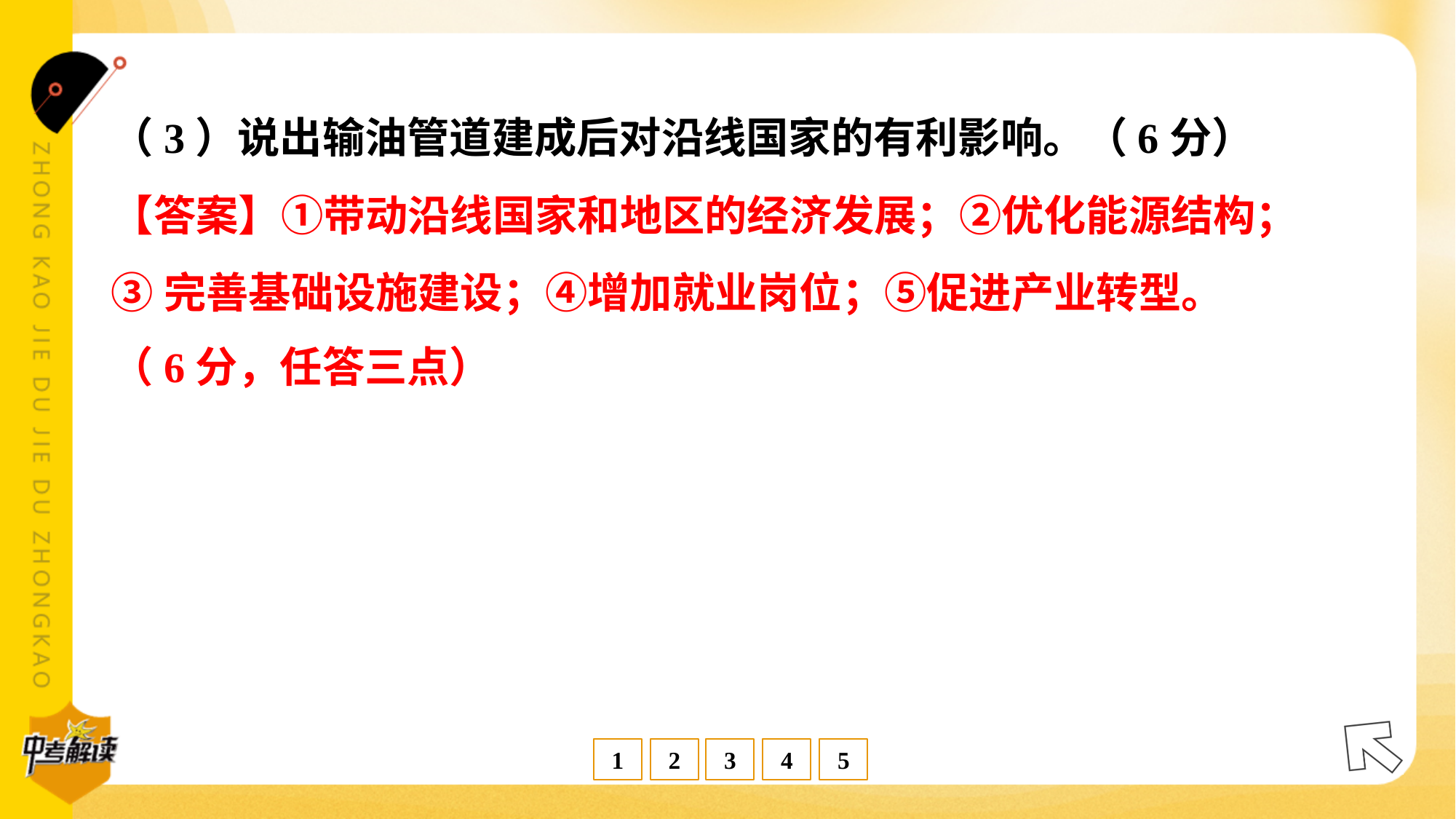

（3）说出输油管道建成后对沿线国家的有利影响。（6分）
【答案】①带动沿线国家和地区的经济发展；②优化能源结构；
③完善基础设施建设；④增加就业岗位；⑤促进产业转型。
（6分，任答三点）